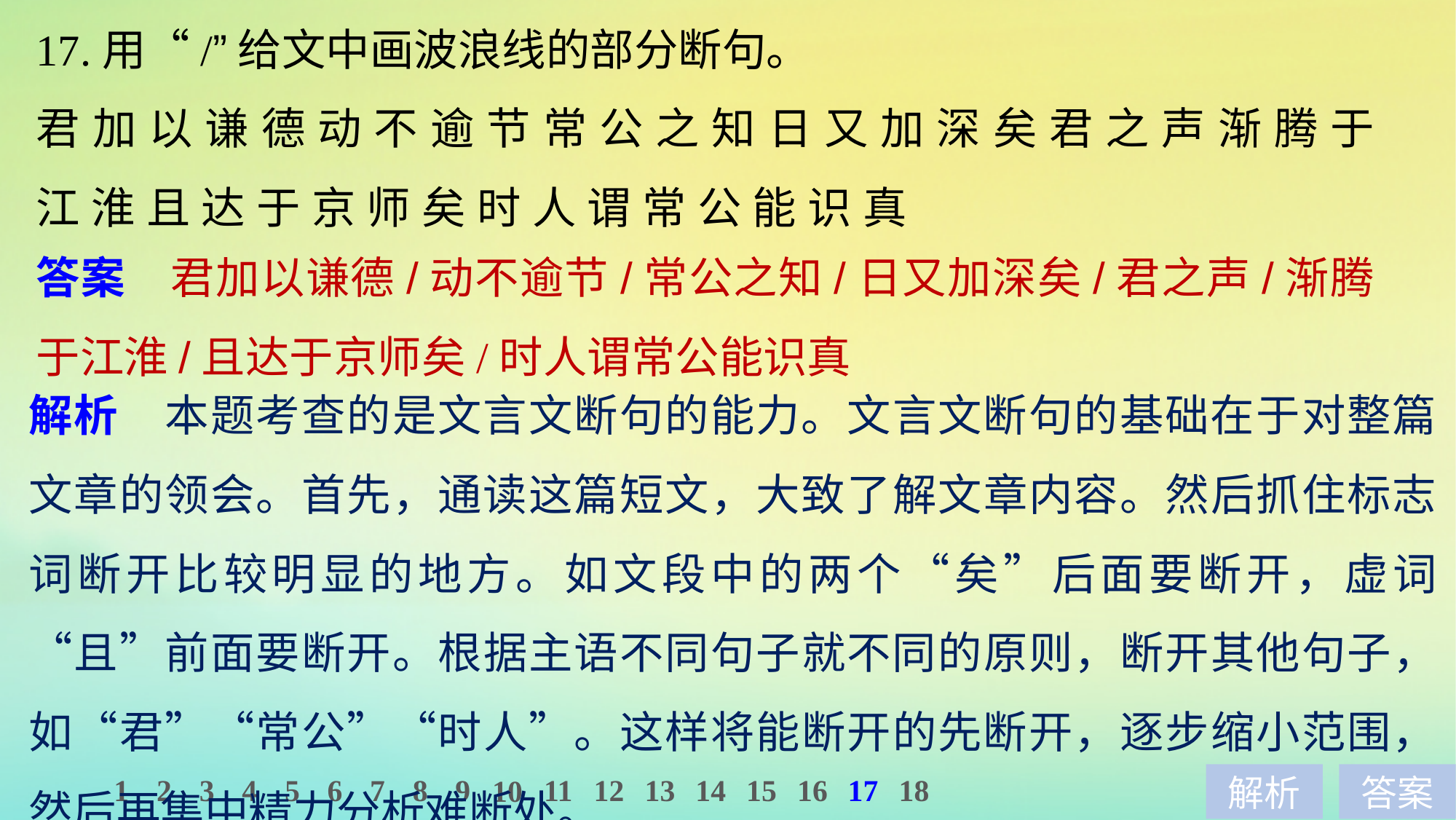

17.用“/”给文中画波浪线的部分断句。
君 加 以 谦 德 动 不 逾 节 常 公 之 知 日 又 加 深 矣 君 之 声 渐 腾 于 江 淮 且 达 于 京 师 矣 时 人 谓 常 公 能 识 真
答案　君加以谦德/动不逾节/常公之知/日又加深矣/君之声/渐腾于江淮/且达于京师矣/时人谓常公能识真
解析　本题考查的是文言文断句的能力。文言文断句的基础在于对整篇文章的领会。首先，通读这篇短文，大致了解文章内容。然后抓住标志词断开比较明显的地方。如文段中的两个“矣”后面要断开，虚词“且”前面要断开。根据主语不同句子就不同的原则，断开其他句子，如“君”“常公”“时人”。这样将能断开的先断开，逐步缩小范围，然后再集中精力分析难断处。
1
2
3
4
5
6
7
8
9
11
12
13
14
15
16
17
18
10
解析
答案